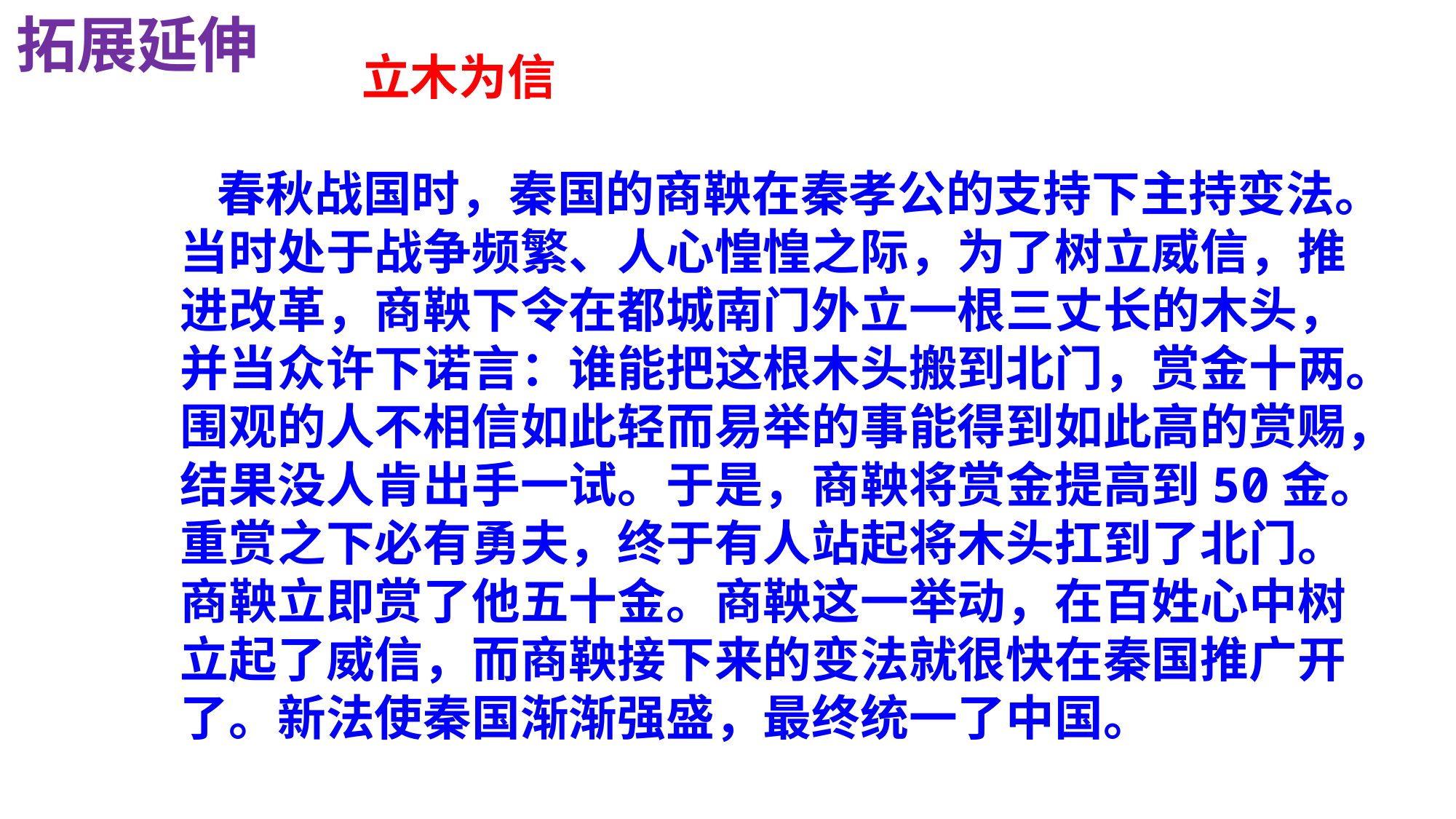

拓展延伸
                   立木为信

      春秋战国时，秦国的商鞅在秦孝公的支持下主持变法。当时处于战争频繁、人心惶惶之际，为了树立威信，推进改革，商鞅下令在都城南门外立一根三丈长的木头，并当众许下诺言：谁能把这根木头搬到北门，赏金十两。围观的人不相信如此轻而易举的事能得到如此高的赏赐，结果没人肯出手一试。于是，商鞅将赏金提高到50金。重赏之下必有勇夫，终于有人站起将木头扛到了北门。商鞅立即赏了他五十金。商鞅这一举动，在百姓心中树立起了威信，而商鞅接下来的变法就很快在秦国推广开了。新法使秦国渐渐强盛，最终统一了中国。